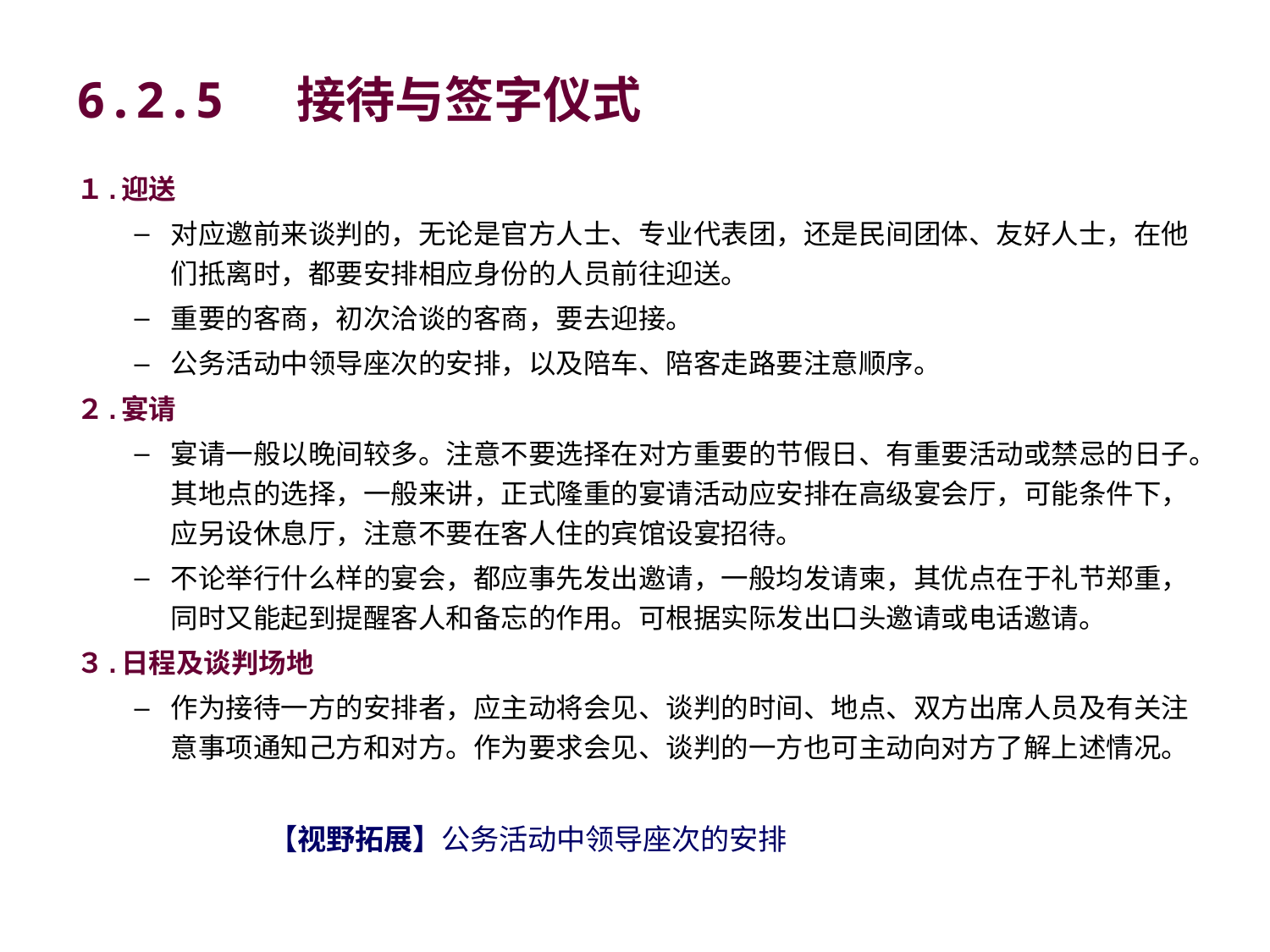

# 6.2.5　 接待与签字仪式
１.迎送
对应邀前来谈判的，无论是官方人士、专业代表团，还是民间团体、友好人士，在他们抵离时，都要安排相应身份的人员前往迎送。
重要的客商，初次洽谈的客商，要去迎接。
公务活动中领导座次的安排，以及陪车、陪客走路要注意顺序。
２.宴请
宴请一般以晚间较多。注意不要选择在对方重要的节假日、有重要活动或禁忌的日子。其地点的选择，一般来讲，正式隆重的宴请活动应安排在高级宴会厅，可能条件下，应另设休息厅，注意不要在客人住的宾馆设宴招待。
不论举行什么样的宴会，都应事先发出邀请，一般均发请柬，其优点在于礼节郑重，同时又能起到提醒客人和备忘的作用。可根据实际发出口头邀请或电话邀请。
３.日程及谈判场地
作为接待一方的安排者，应主动将会见、谈判的时间、地点、双方出席人员及有关注意事项通知己方和对方。作为要求会见、谈判的一方也可主动向对方了解上述情况。

　　　　　　　【视野拓展】公务活动中领导座次的安排